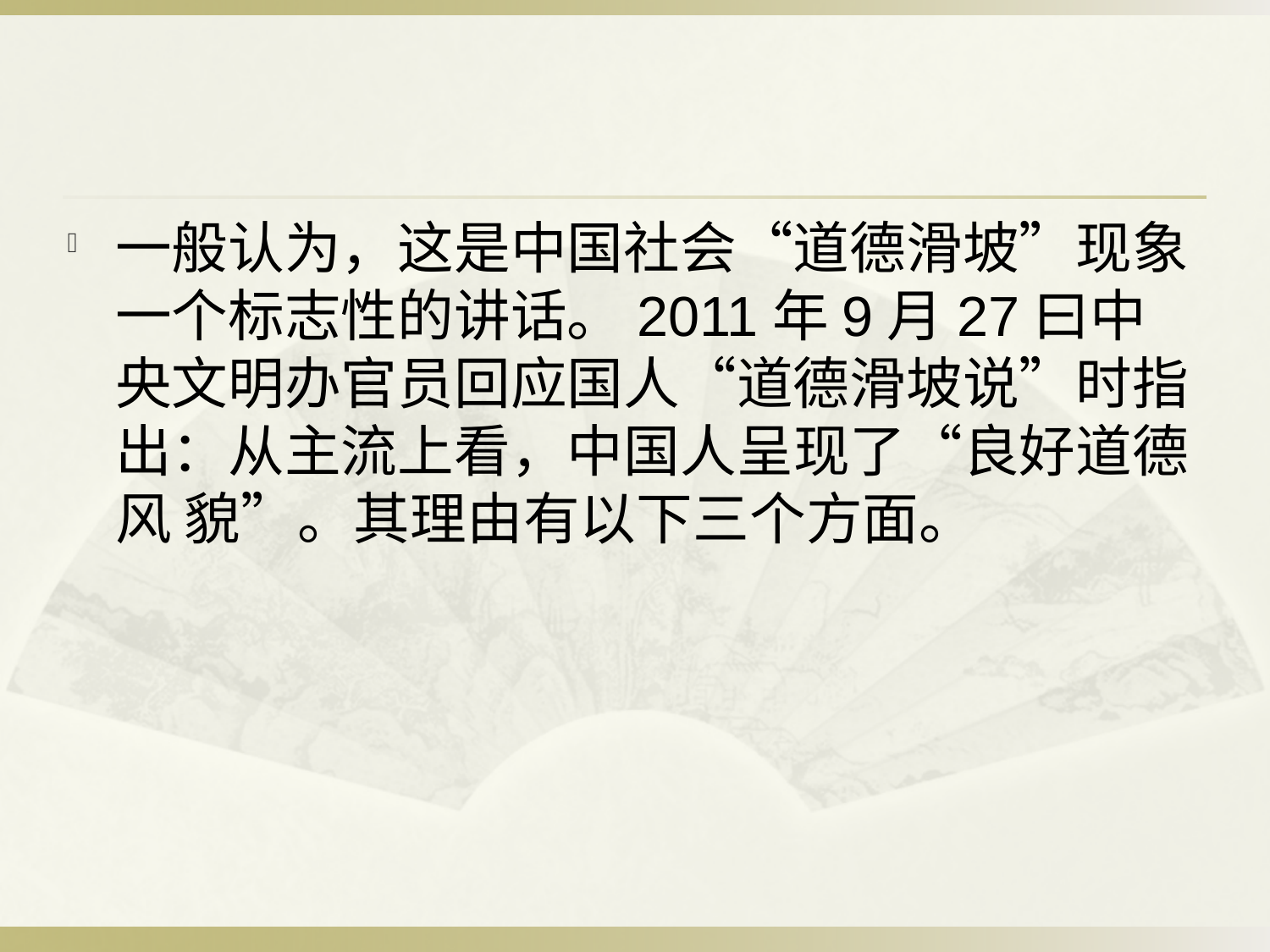

一般认为，这是中国社会“道德滑坡”现象一个标志性的讲话。2011年9月27曰中 央文明办官员回应国人“道德滑坡说”时指出：从主流上看，中国人呈现了“良好道德风 貌”。其理由有以下三个方面。